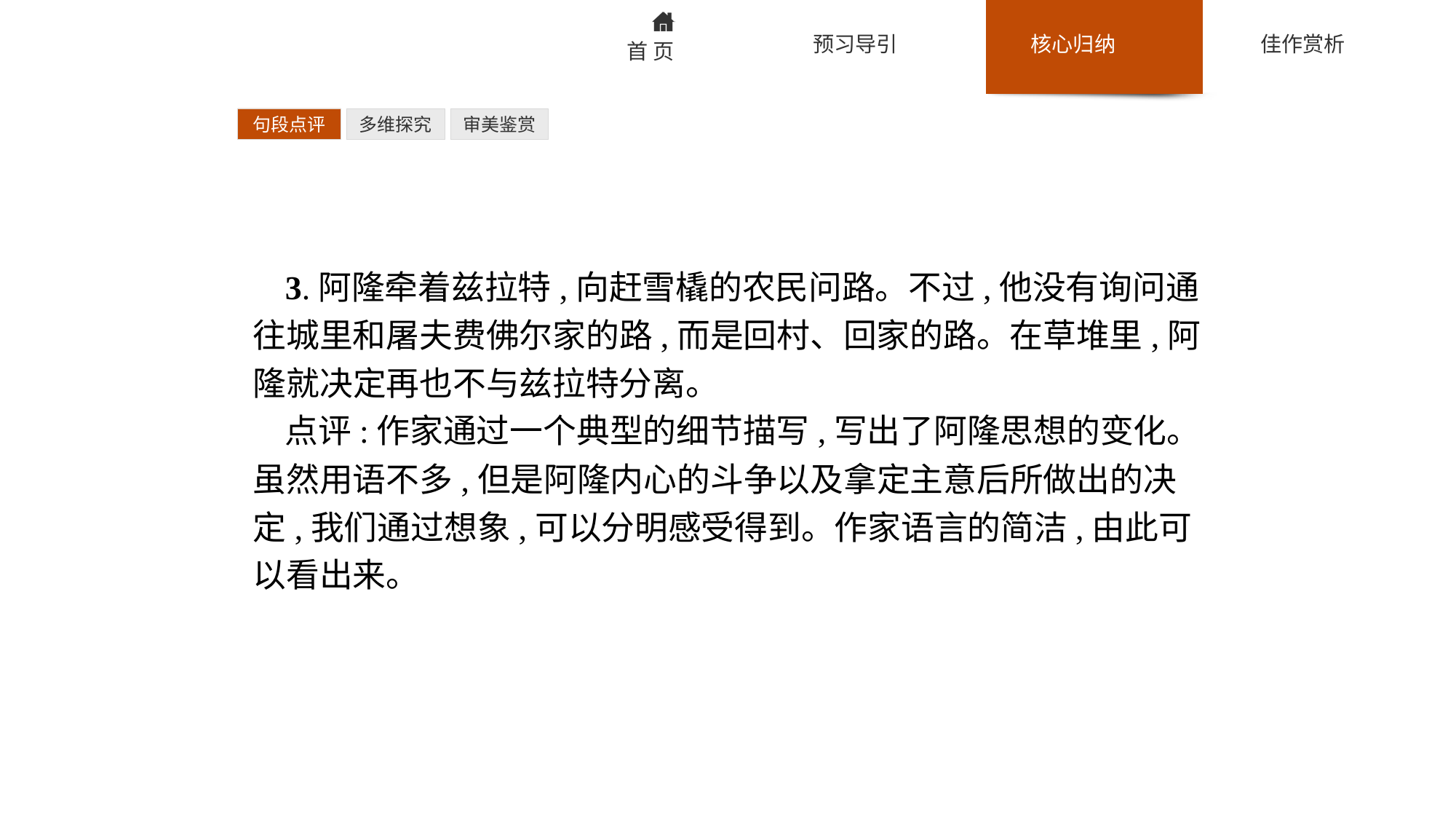

句段点评
多维探究
审美鉴赏
3.阿隆牵着兹拉特,向赶雪橇的农民问路。不过,他没有询问通往城里和屠夫费佛尔家的路,而是回村、回家的路。在草堆里,阿隆就决定再也不与兹拉特分离。
点评:作家通过一个典型的细节描写,写出了阿隆思想的变化。虽然用语不多,但是阿隆内心的斗争以及拿定主意后所做出的决定,我们通过想象,可以分明感受得到。作家语言的简洁,由此可以看出来。